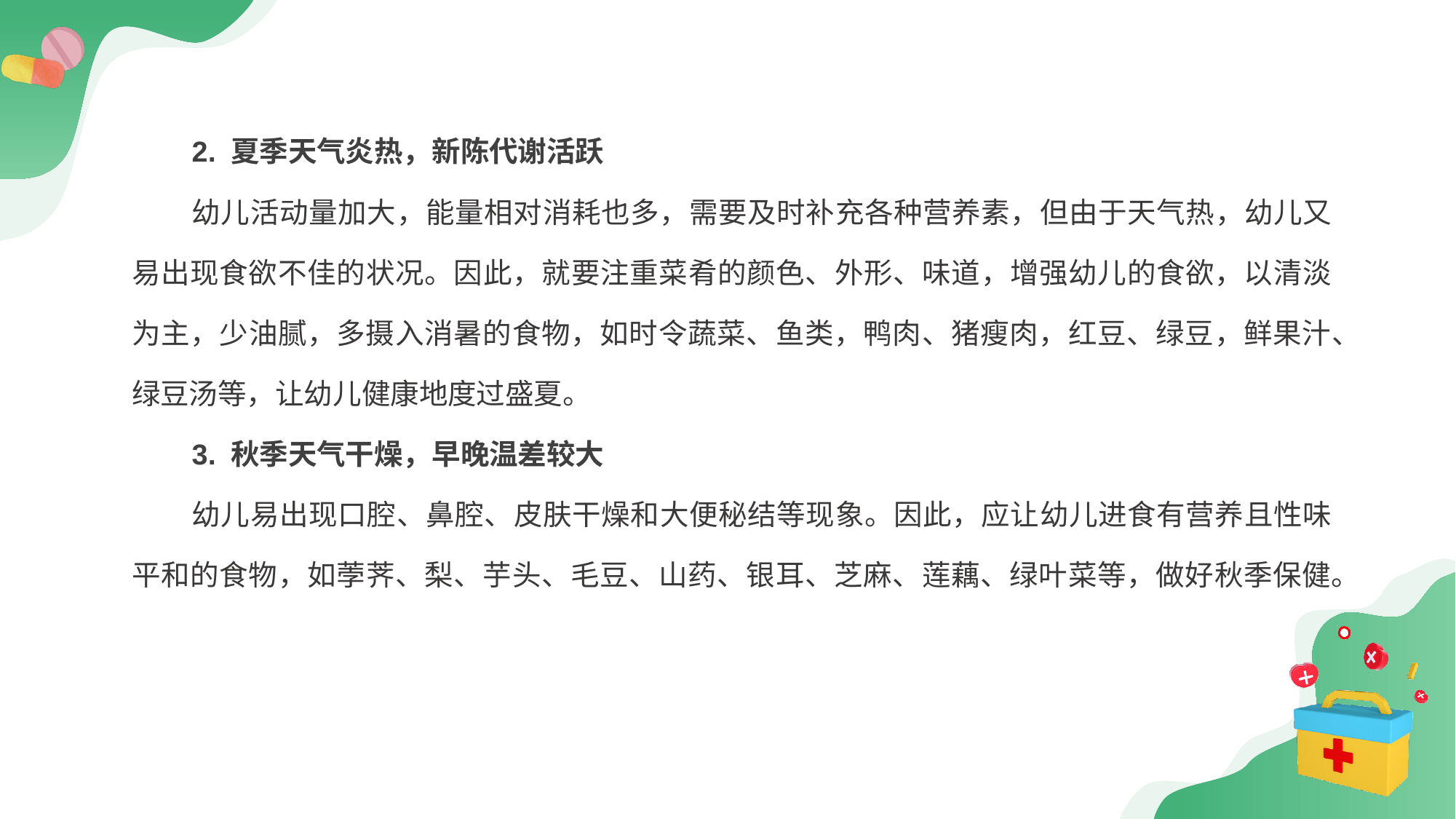

2. 夏季天气炎热，新陈代谢活跃
幼儿活动量加大，能量相对消耗也多，需要及时补充各种营养素，但由于天气热，幼儿又易出现食欲不佳的状况。因此，就要注重菜肴的颜色、外形、味道，增强幼儿的食欲，以清淡为主，少油腻，多摄入消暑的食物，如时令蔬菜、鱼类，鸭肉、猪瘦肉，红豆、绿豆，鲜果汁、绿豆汤等，让幼儿健康地度过盛夏。
3. 秋季天气干燥，早晚温差较大
幼儿易出现口腔、鼻腔、皮肤干燥和大便秘结等现象。因此，应让幼儿进食有营养且性味平和的食物，如荸荠、梨、芋头、毛豆、山药、银耳、芝麻、莲藕、绿叶菜等，做好秋季保健。